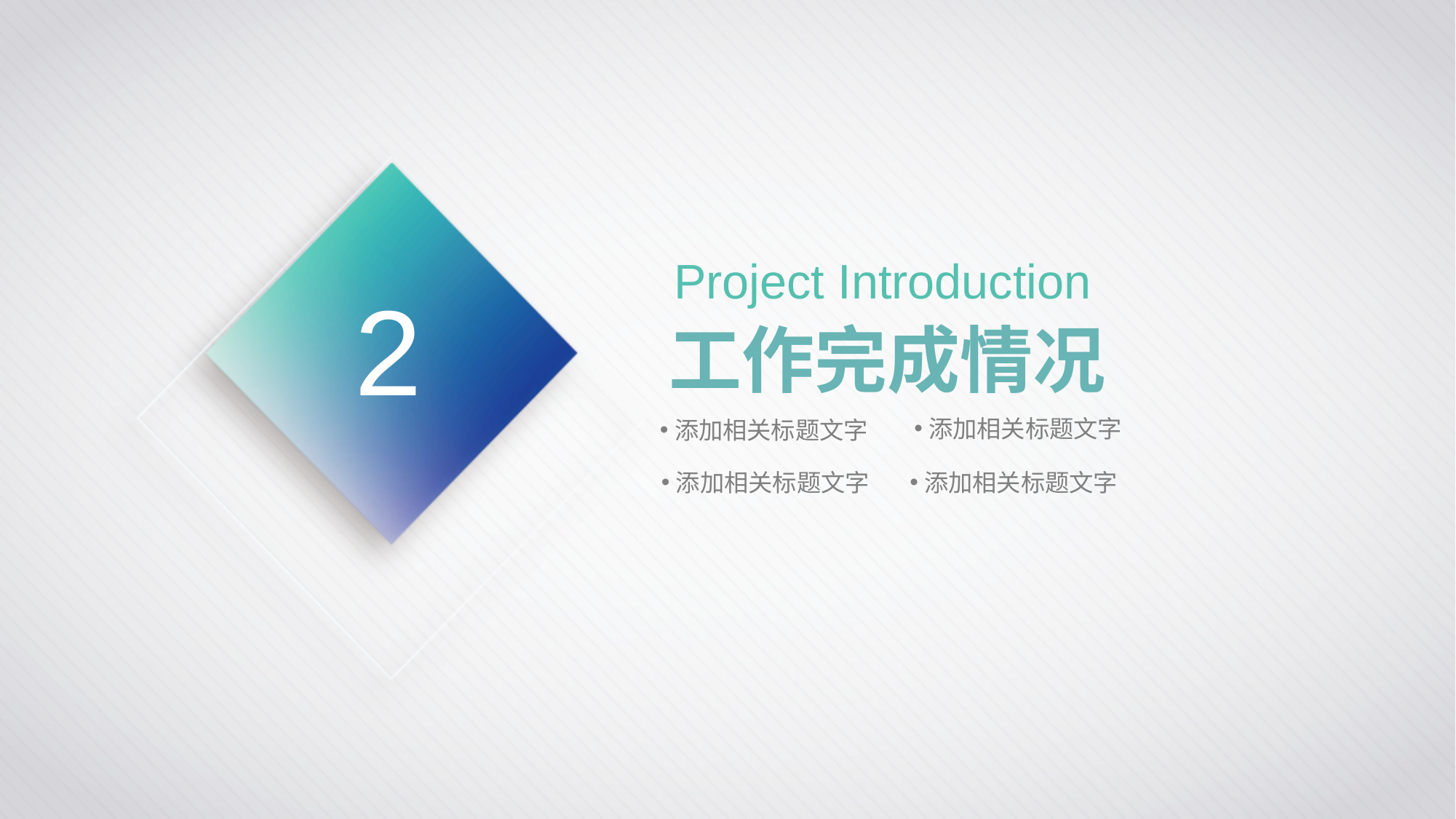

Project Introduction
工作完成情况
2
添加相关标题文字
添加相关标题文字
添加相关标题文字
添加相关标题文字